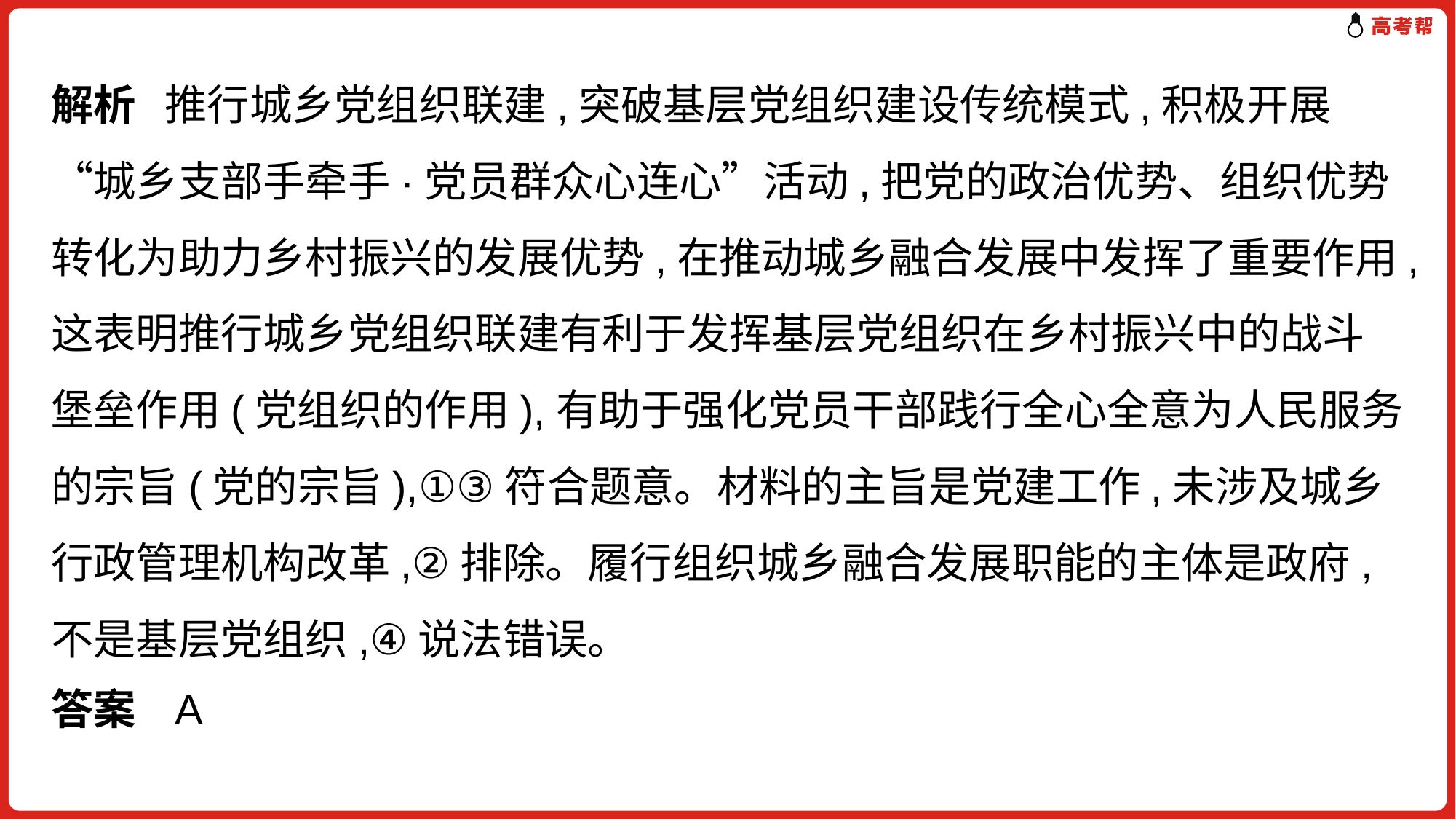

# 解析   推行城乡党组织联建,突破基层党组织建设传统模式,积极开展“城乡支部手牵手·党员群众心连心”活动,把党的政治优势、组织优势转化为助力乡村振兴的发展优势,在推动城乡融合发展中发挥了重要作用,这表明推行城乡党组织联建有利于发挥基层党组织在乡村振兴中的战斗堡垒作用(党组织的作用),有助于强化党员干部践行全心全意为人民服务的宗旨(党的宗旨),①③符合题意。材料的主旨是党建工作,未涉及城乡行政管理机构改革,②排除。履行组织城乡融合发展职能的主体是政府,不是基层党组织,④说法错误。
答案   A